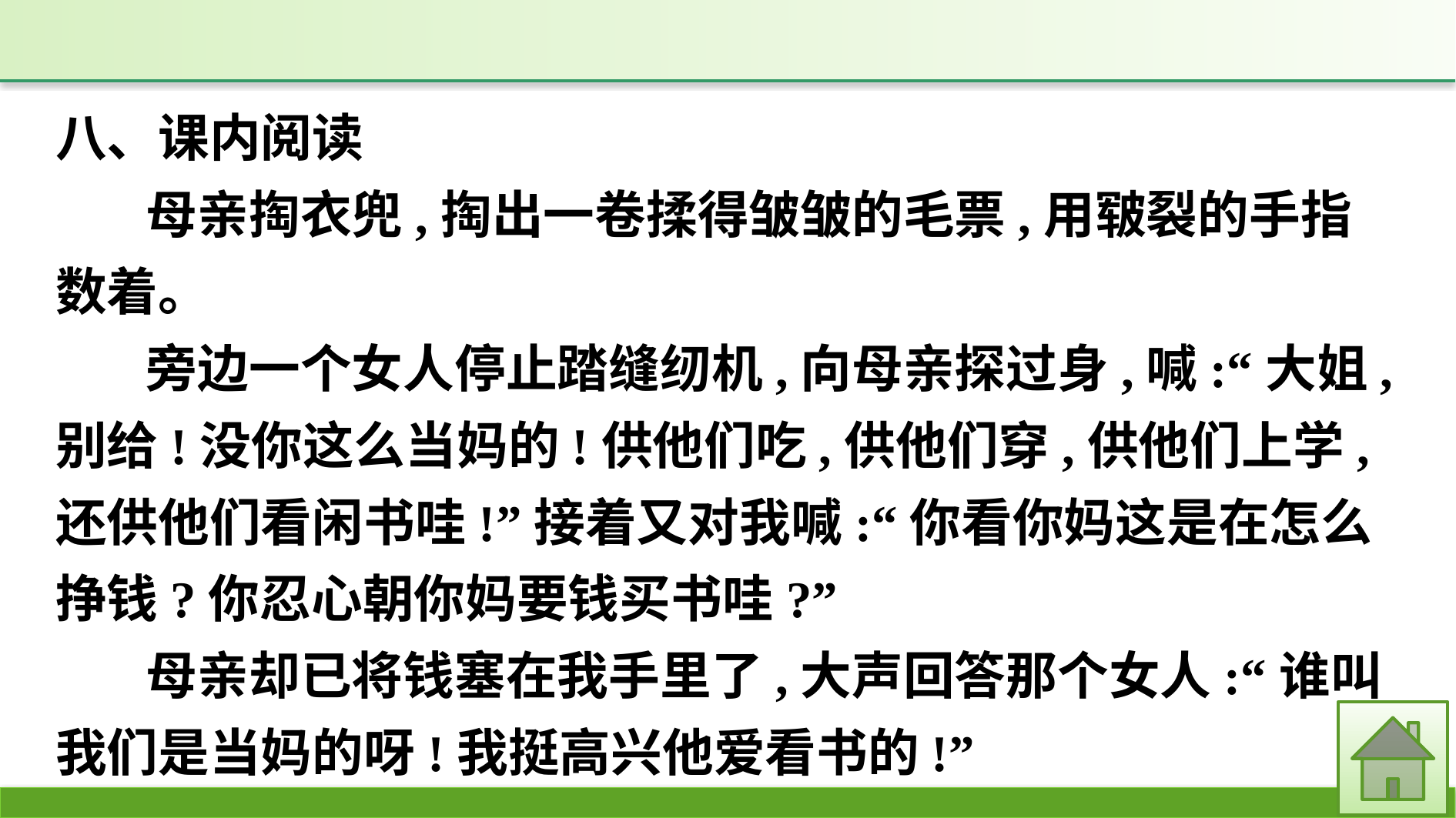

八、课内阅读
母亲掏衣兜,掏出一卷揉得皱皱的毛票,用皲裂的手指数着。
旁边一个女人停止踏缝纫机,向母亲探过身,喊:“大姐,别给!没你这么当妈的!供他们吃,供他们穿,供他们上学,还供他们看闲书哇!”接着又对我喊:“你看你妈这是在怎么挣钱?你忍心朝你妈要钱买书哇?”
母亲却已将钱塞在我手里了,大声回答那个女人:“谁叫我们是当妈的呀!我挺高兴他爱看书的!”